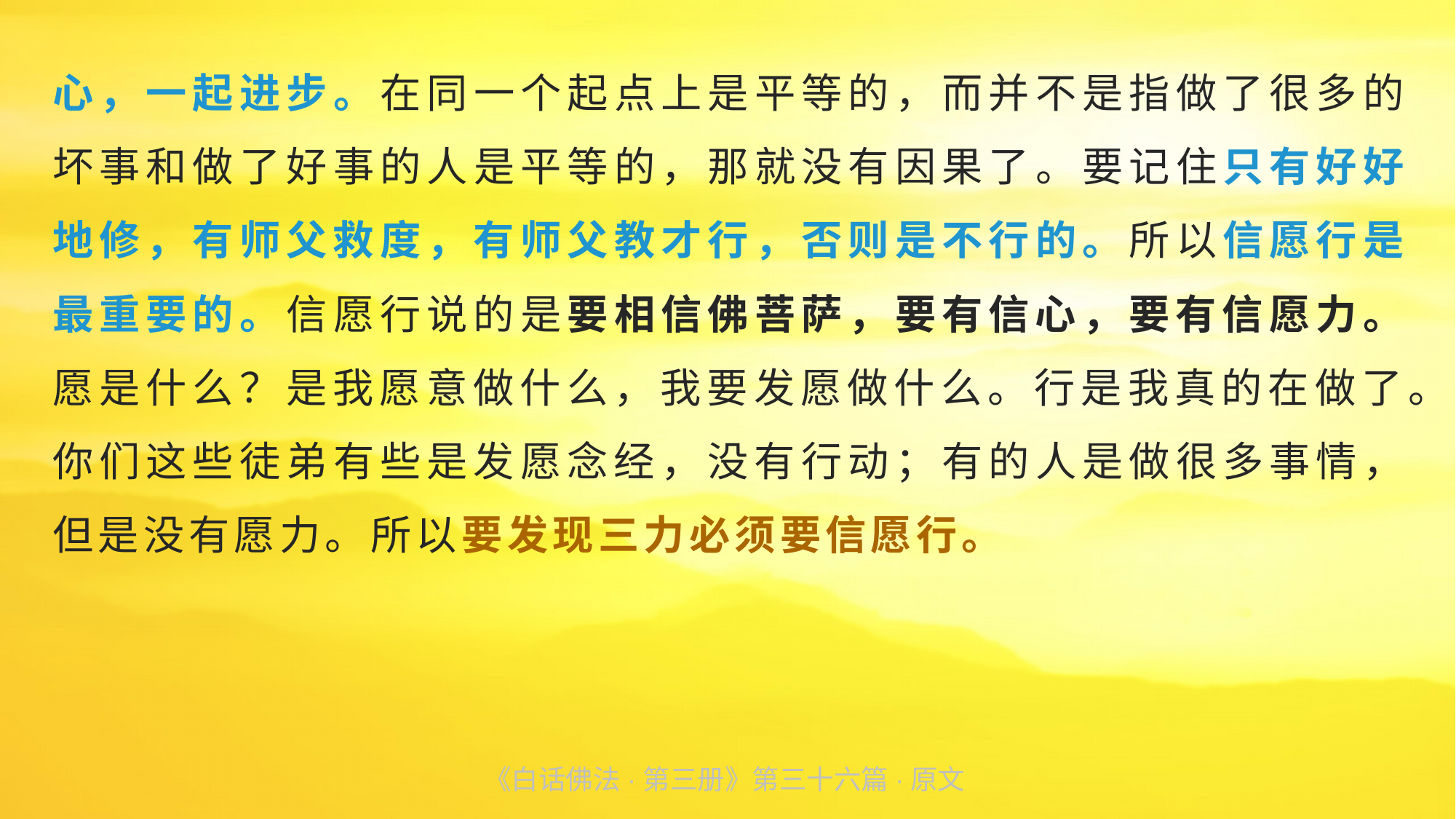

心，一起进步。在同一个起点上是平等的，而并不是指做了很多的坏事和做了好事的人是平等的，那就没有因果了。要记住只有好好地修，有师父救度，有师父教才行，否则是不行的。所以信愿行是最重要的。信愿行说的是要相信佛菩萨，要有信心，要有信愿力。愿是什么？是我愿意做什么，我要发愿做什么。行是我真的在做了。你们这些徒弟有些是发愿念经，没有行动；有的人是做很多事情，但是没有愿力。所以要发现三力必须要信愿行。
《白话佛法·第三册》第三十六篇·原文